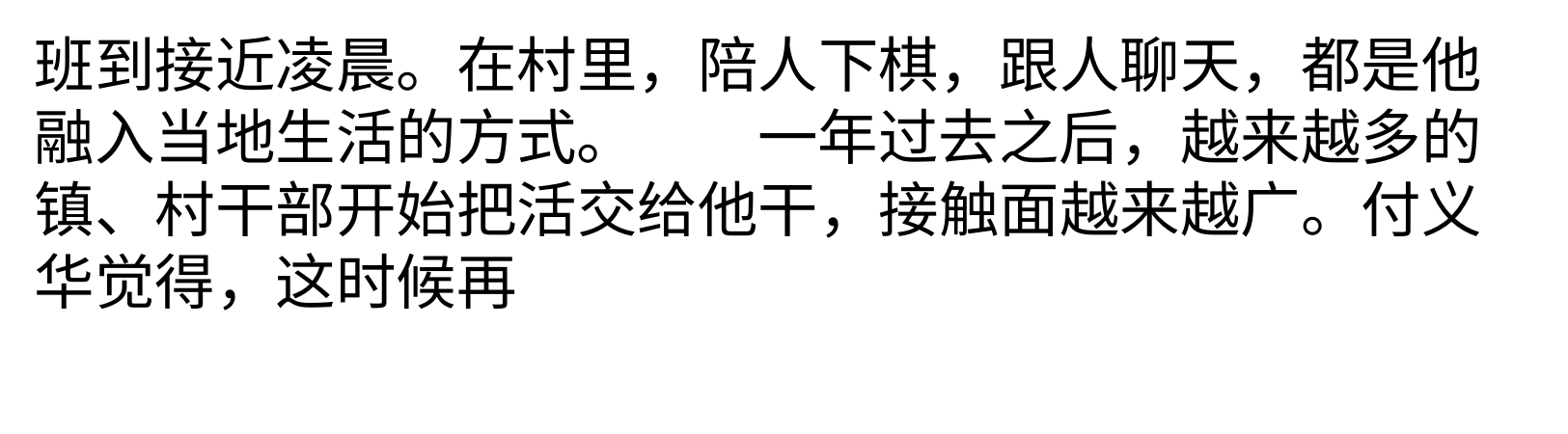

班到接近凌晨。在村里，陪人下棋，跟人聊天，都是他融入当地生活的方式。　　一年过去之后，越来越多的镇、村干部开始把活交给他干，接触面越来越广。付义华觉得，这时候再